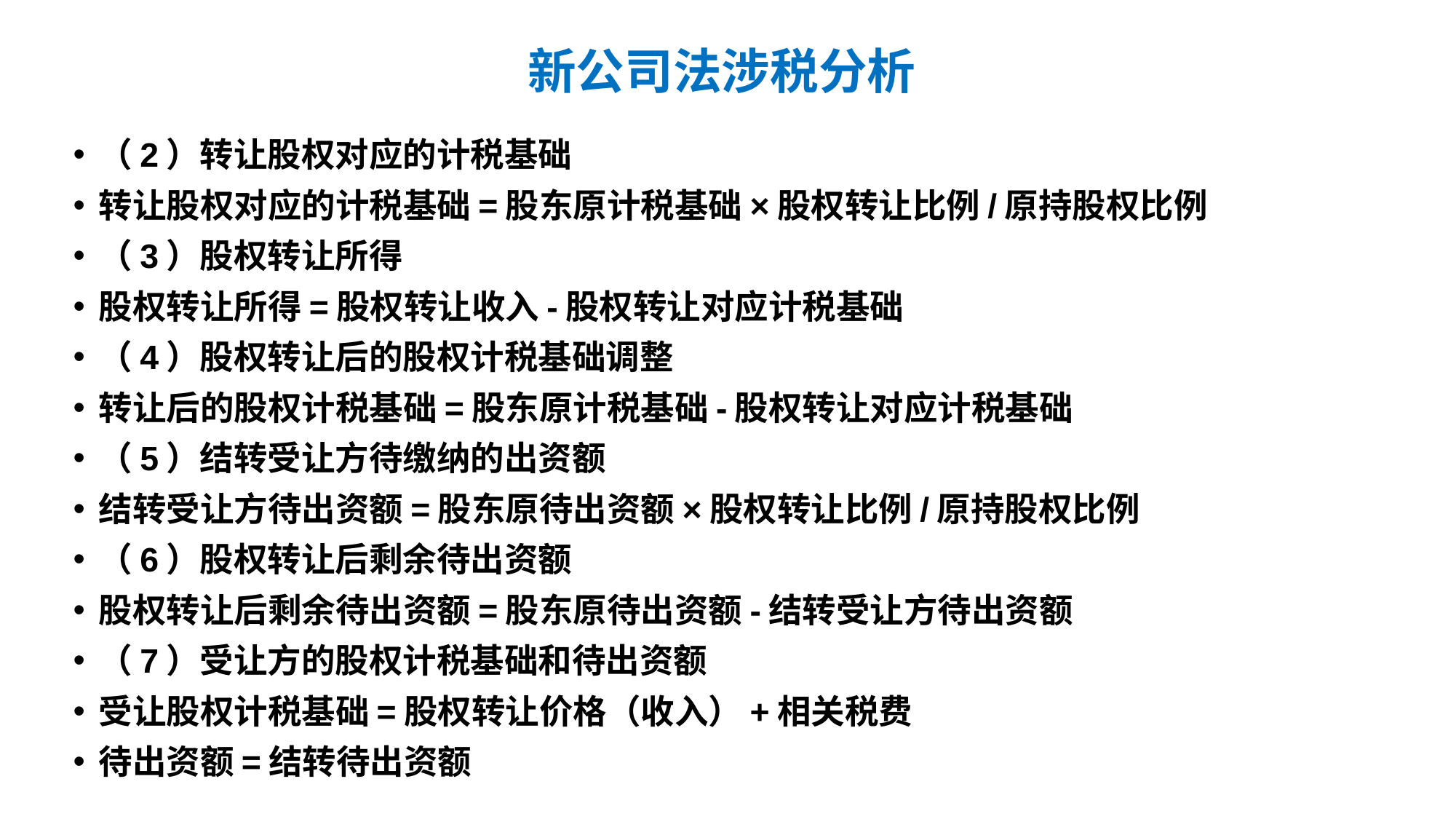

# 新公司法涉税分析
（2）转让股权对应的计税基础
转让股权对应的计税基础=股东原计税基础×股权转让比例/原持股权比例
（3）股权转让所得
股权转让所得=股权转让收入-股权转让对应计税基础
（4）股权转让后的股权计税基础调整
转让后的股权计税基础=股东原计税基础-股权转让对应计税基础
（5）结转受让方待缴纳的出资额
结转受让方待出资额=股东原待出资额×股权转让比例/原持股权比例
（6）股权转让后剩余待出资额
股权转让后剩余待出资额=股东原待出资额-结转受让方待出资额
（7）受让方的股权计税基础和待出资额
受让股权计税基础=股权转让价格（收入）+相关税费
待出资额=结转待出资额